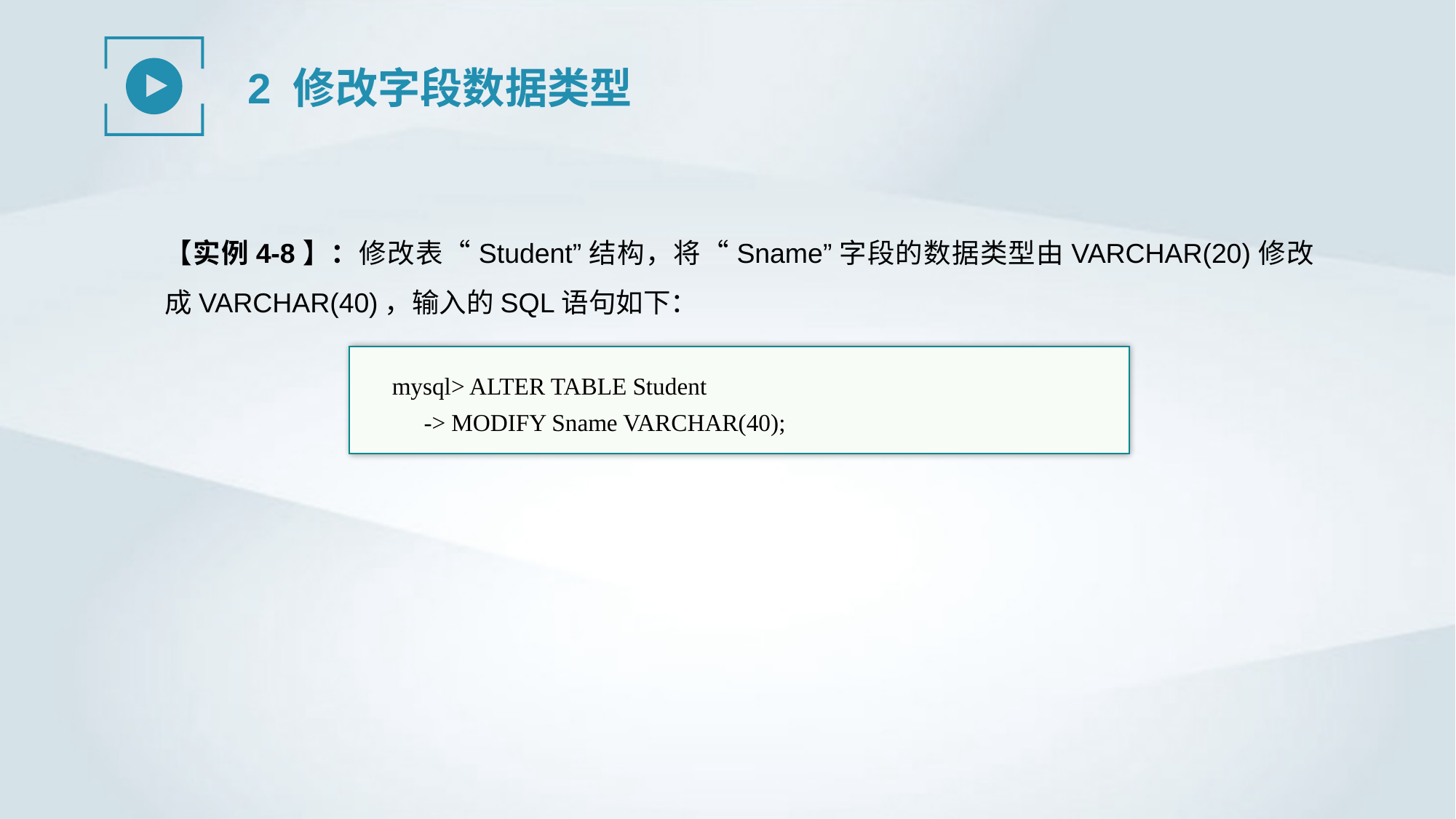

2 修改字段数据类型
【实例4-8】：修改表“Student”结构，将“Sname”字段的数据类型由VARCHAR(20)修改成VARCHAR(40)，输入的SQL语句如下：
mysql> ALTER TABLE Student
-> MODIFY Sname VARCHAR(40);